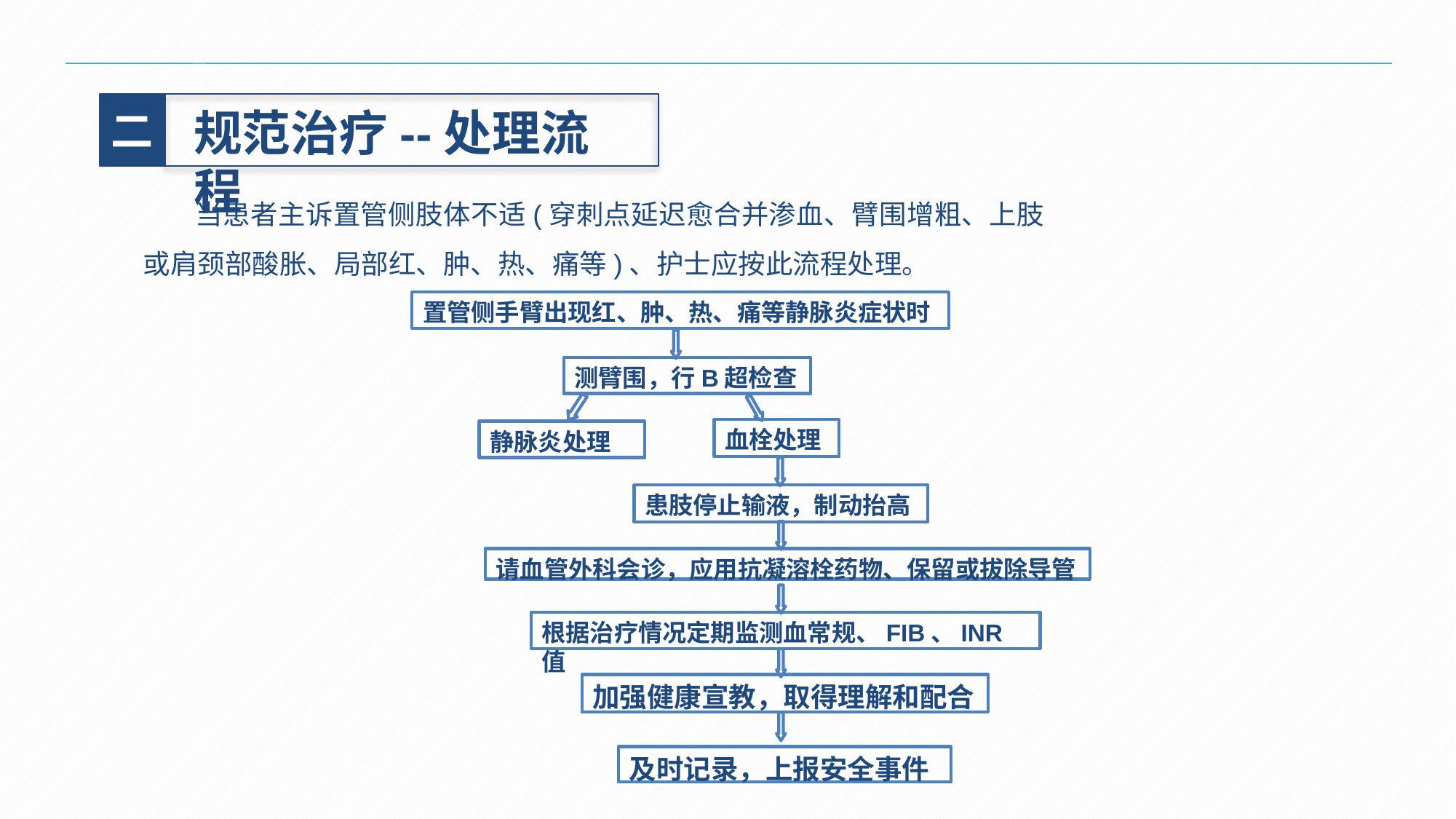

二

规范治疗--处理流程
       当患者主诉置管侧肢体不适(穿刺点延迟愈合并渗血、臂围增粗、上肢或肩颈部酸胀、局部红、肿、热、痛等)、护士应按此流程处理。
置管侧手臂出现红、肿、热、痛等静脉炎症状时

测臂围，行B超检查

血栓处理
静脉炎处理

患肢停止输液，制动抬高

请血管外科会诊，应用抗凝溶栓药物、保留或拔除导管

根据治疗情况定期监测血常规、FIB、INR值

加强健康宣教，取得理解和配合

及时记录，上报安全事件